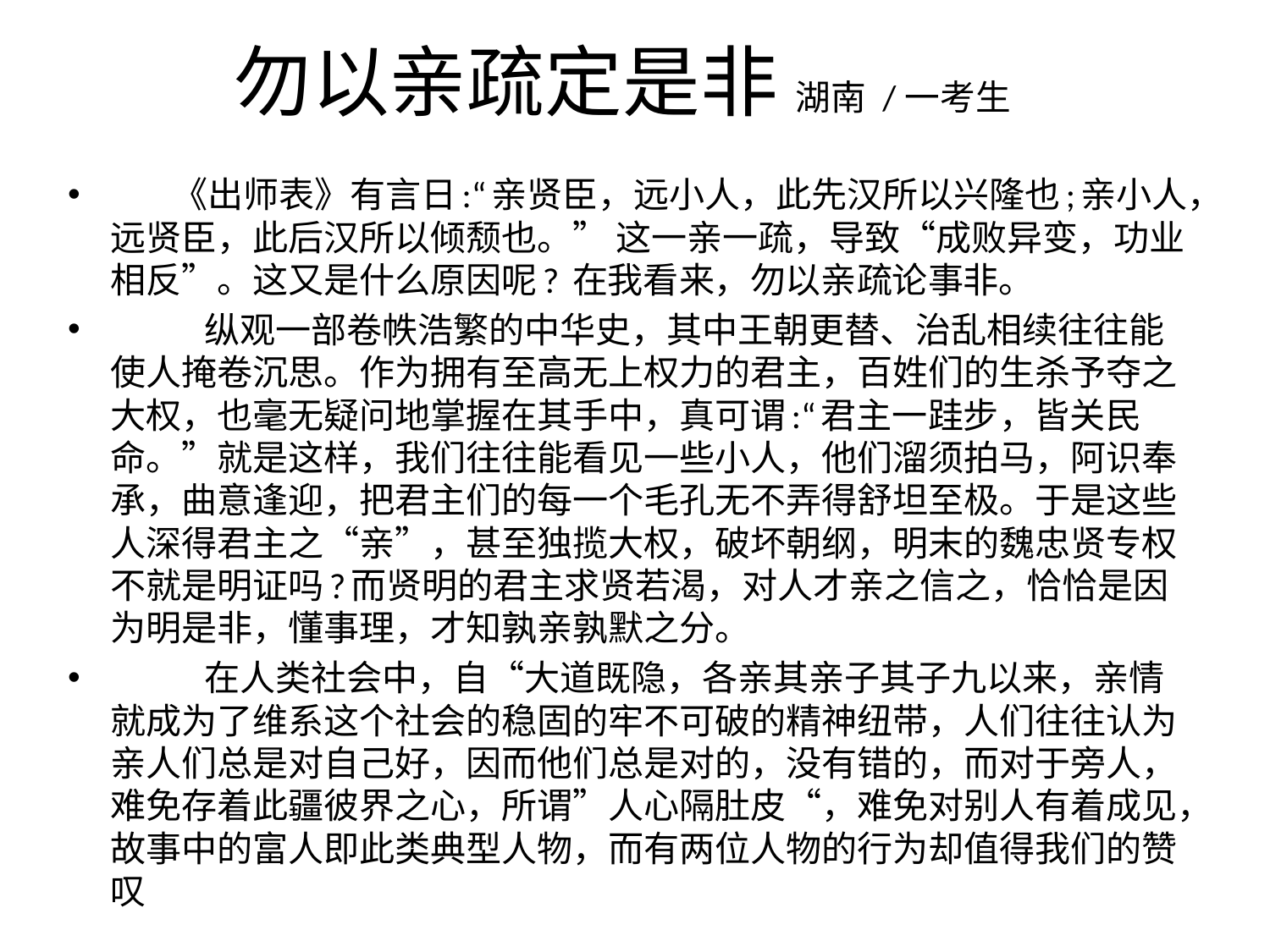

# 勿以亲疏定是非 湖南 /一考生
       《出师表》有言日:“亲贤臣，远小人，此先汉所以兴隆也;亲小人，远贤臣，此后汉所以倾颓也。” 这一亲一疏，导致“成败异变，功业相反”。这又是什么原因呢? 在我看来，勿以亲疏论事非。
           纵观一部卷帙浩繁的中华史，其中王朝更替、治乱相续往往能使人掩卷沉思。作为拥有至高无上权力的君主，百姓们的生杀予夺之大权，也毫无疑问地掌握在其手中，真可谓:“君主一跬步，皆关民命。”就是这样，我们往往能看见一些小人，他们溜须拍马，阿识奉承，曲意逢迎，把君主们的每一个毛孔无不弄得舒坦至极。于是这些人深得君主之“亲”，甚至独揽大权，破坏朝纲，明末的魏忠贤专权不就是明证吗?而贤明的君主求贤若渴，对人才亲之信之，恰恰是因为明是非，懂事理，才知孰亲孰默之分。
           在人类社会中，自“大道既隐，各亲其亲子其子九以来，亲情就成为了维系这个社会的稳固的牢不可破的精神纽带，人们往往认为亲人们总是对自己好，因而他们总是对的，没有错的，而对于旁人，难免存着此疆彼界之心，所谓”人心隔肚皮“，难免对别人有着成见，故事中的富人即此类典型人物，而有两位人物的行为却值得我们的赞叹